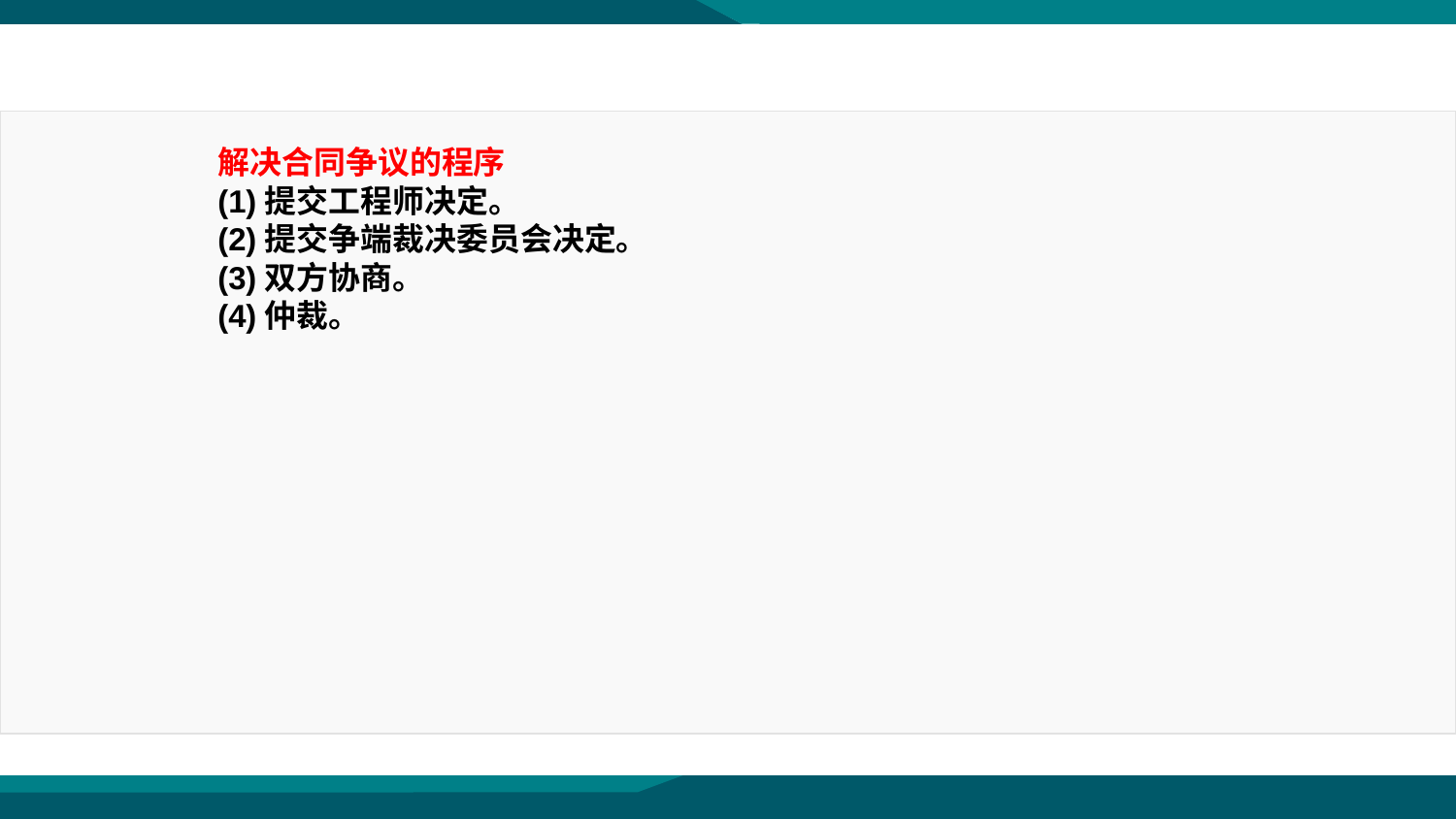

解决合同争议的程序
(1)提交工程师决定。
(2)提交争端裁决委员会决定。
(3)双方协商。
(4)仲裁。